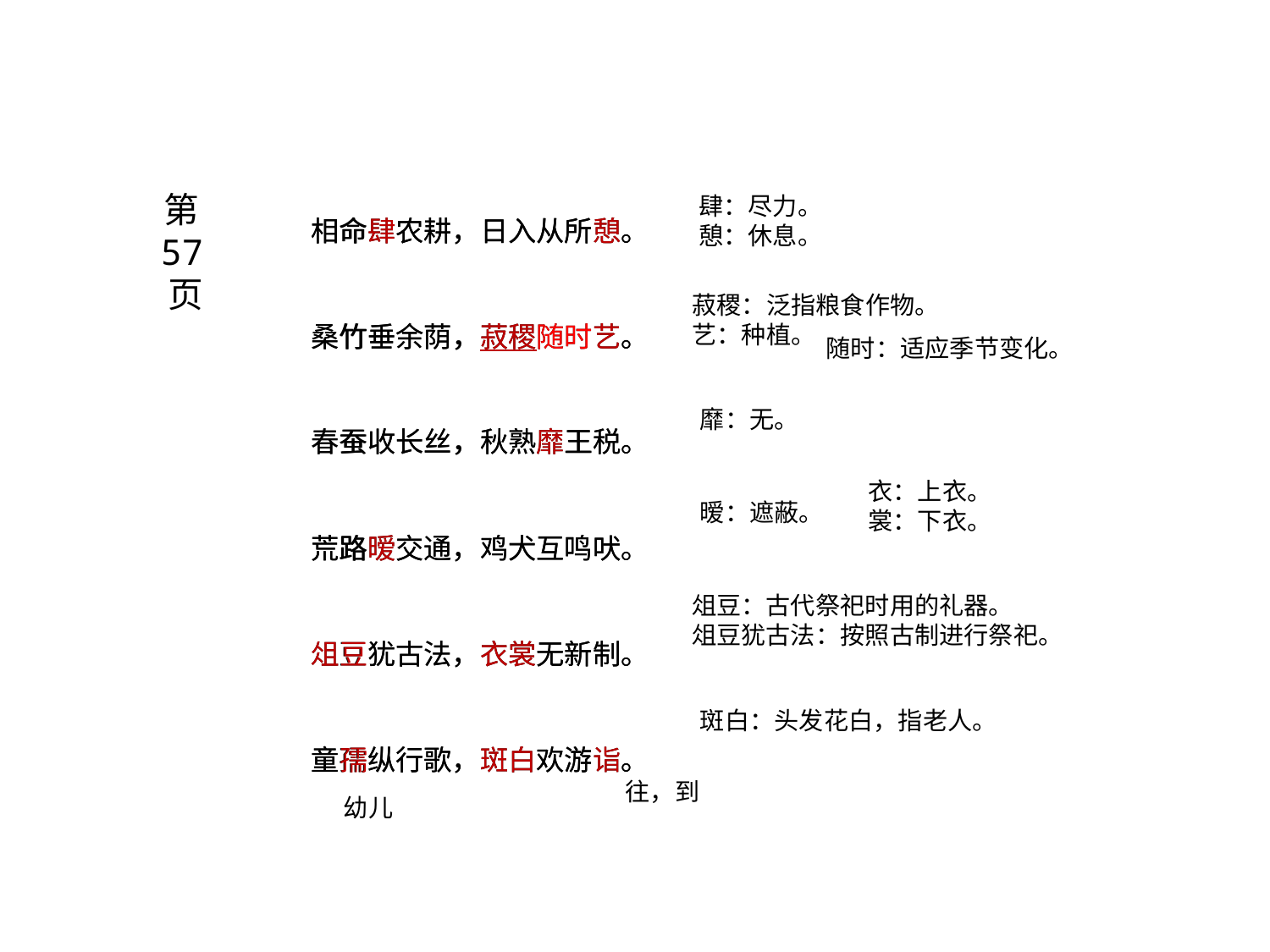

相命肆农耕，日入从所憩。
桑竹垂余荫，菽稷随时艺。
春蚕收长丝，秋熟靡王税。
荒路暧交通，鸡犬互鸣吠。
俎豆犹古法，衣裳无新制。
童孺纵行歌，斑白欢游诣。
相命肆农耕，日入从所憩。
桑竹垂余荫，菽稷随时艺。
春蚕收长丝，秋熟靡王税。
荒路暧交通，鸡犬互鸣吠。
俎豆犹古法，衣裳无新制。
童孺纵行歌，斑白欢游诣。
第57页
肆：尽力。
憩：休息。
菽稷：泛指粮食作物。
艺：种植。
随时：适应季节变化。
靡：无。
衣：上衣。
裳：下衣。
暧：遮蔽。
俎豆：古代祭祀时用的礼器。
俎豆犹古法：按照古制进行祭祀。
斑白：头发花白，指老人。
往，到
幼儿